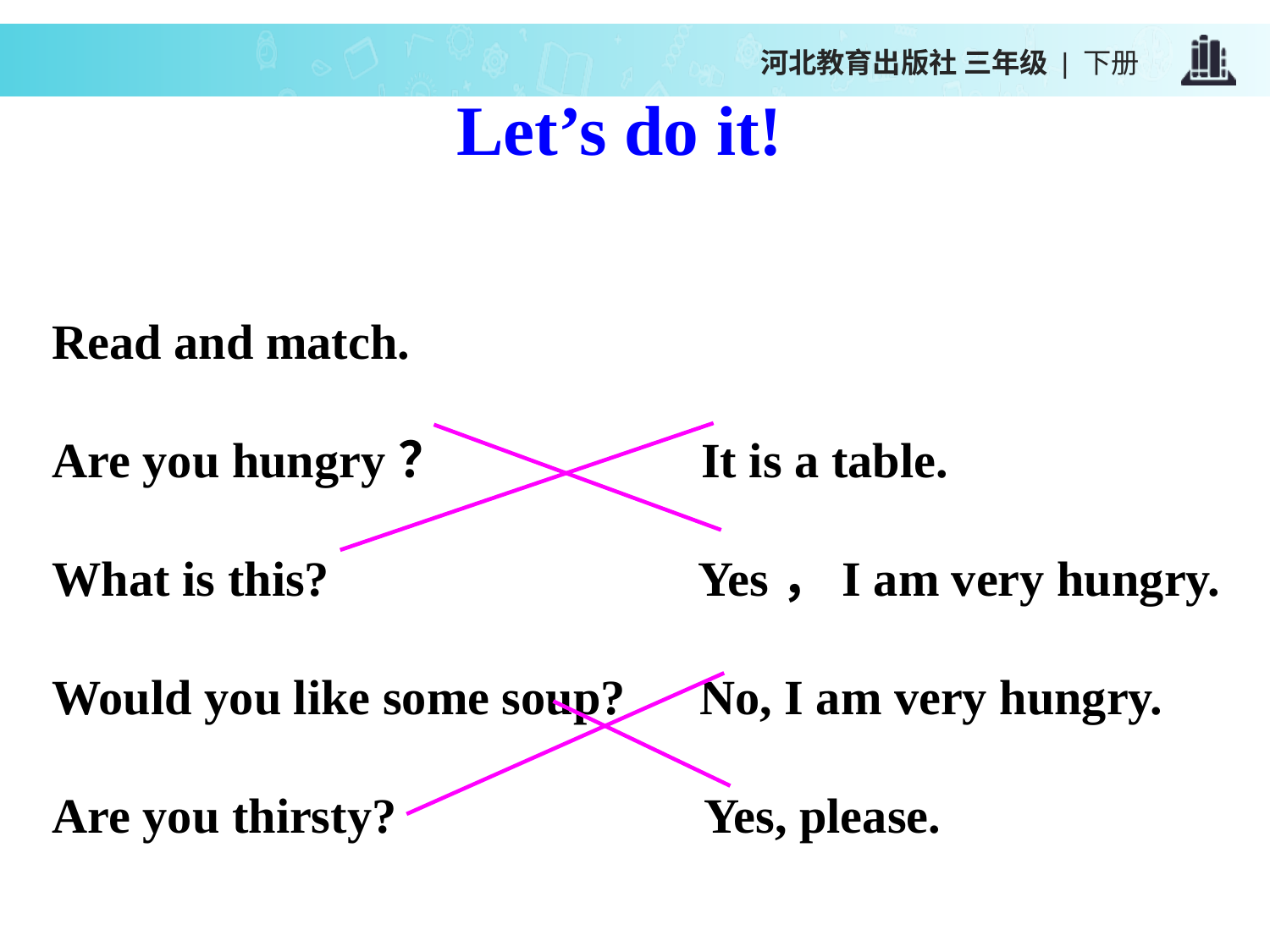

河北教育出版社 三年级 | 下册
Let’s do it!
Read and match.
Are you hungry？                      It is a table.
What is this?                              Yes，I am very hungry.
Would you like some soup?      No, I am very hungry.
Are you thirsty?                         Yes, please.